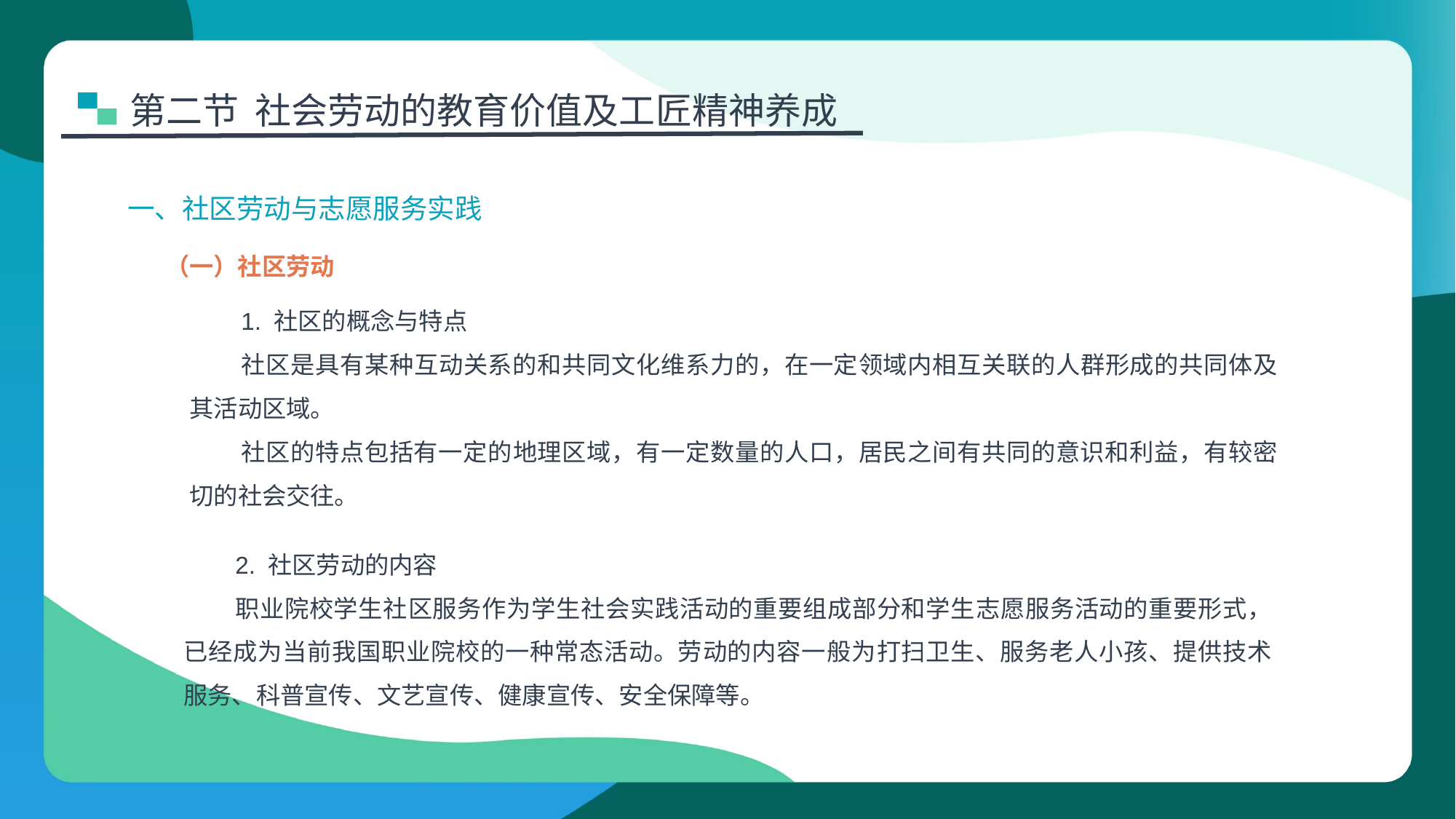

第二节  社会劳动的教育价值及工匠精神养成

一、社区劳动与志愿服务实践
（一）社区劳动
1. 社区的概念与特点
社区是具有某种互动关系的和共同文化维系力的，在一定领域内相互关联的人群形成的共同体及其活动区域。
社区的特点包括有一定的地理区域，有一定数量的人口，居民之间有共同的意识和利益，有较密切的社会交往。
2. 社区劳动的内容
职业院校学生社区服务作为学生社会实践活动的重要组成部分和学生志愿服务活动的重要形式，已经成为当前我国职业院校的一种常态活动。劳动的内容一般为打扫卫生、服务老人小孩、提供技术服务、科普宣传、文艺宣传、健康宣传、安全保障等。